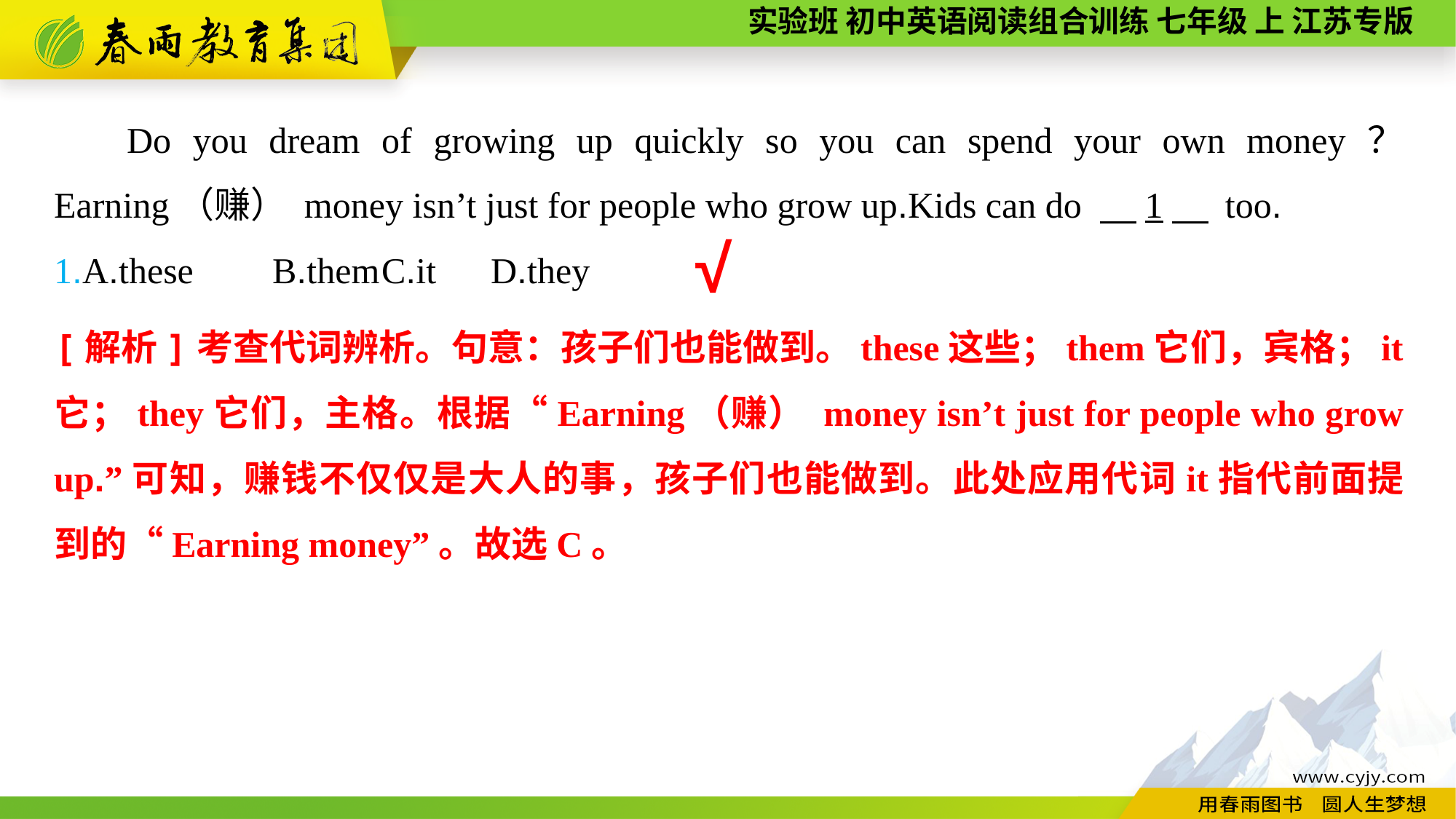

Do you dream of growing up quickly so you can spend your own money？ Earning（赚） money isn’t just for people who grow up.Kids can do 　1　 too.
1.A.these	B.them	C.it	D.they
√
[解析]考查代词辨析。句意：孩子们也能做到。these这些；them它们，宾格；it它；they它们，主格。根据“Earning（赚） money isn’t just for people who grow up.”可知，赚钱不仅仅是大人的事，孩子们也能做到。此处应用代词it指代前面提到的“Earning money”。故选C。